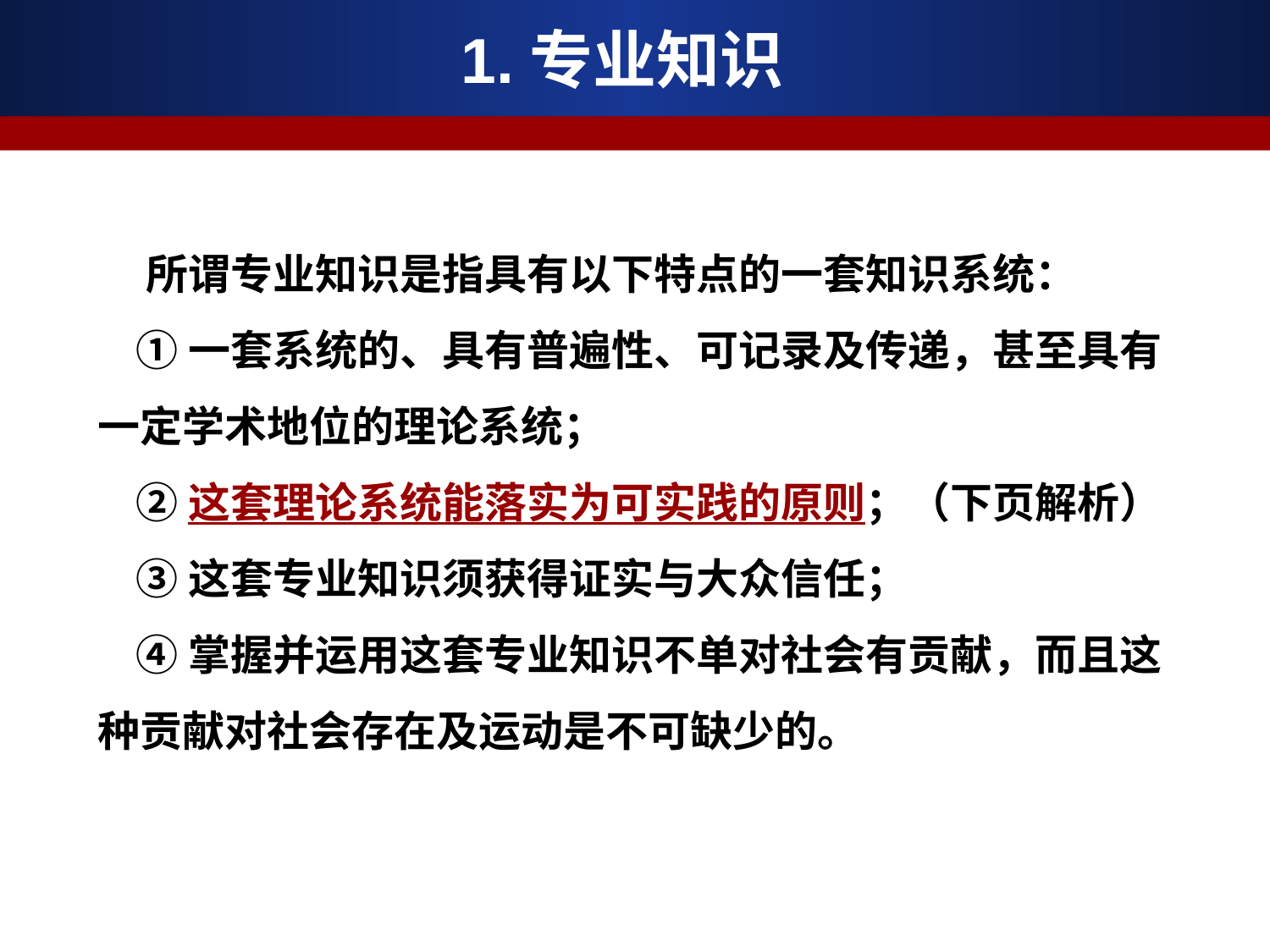

# 1.专业知识
    所谓专业知识是指具有以下特点的一套知识系统：
    ①一套系统的、具有普遍性、可记录及传递，甚至具有一定学术地位的理论系统；
    ②这套理论系统能落实为可实践的原则；（下页解析）
    ③这套专业知识须获得证实与大众信任；
    ④掌握并运用这套专业知识不单对社会有贡献，而且这种贡献对社会存在及运动是不可缺少的。